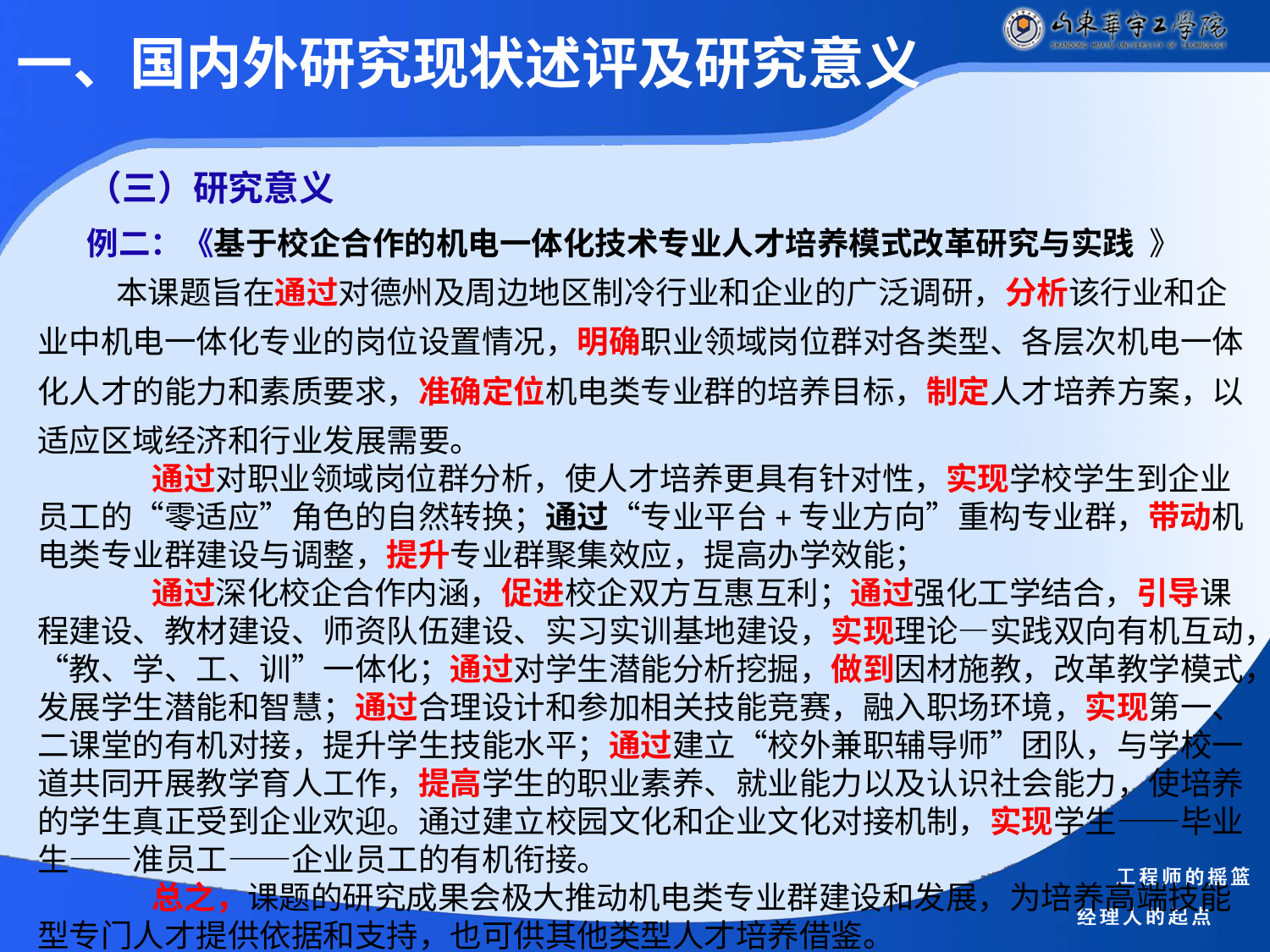

一、国内外研究现状述评及研究意义
（三）研究意义
例二：《基于校企合作的机电一体化技术专业人才培养模式改革研究与实践  》
   本课题旨在通过对德州及周边地区制冷行业和企业的广泛调研，分析该行业和企业中机电一体化专业的岗位设置情况，明确职业领域岗位群对各类型、各层次机电一体化人才的能力和素质要求，准确定位机电类专业群的培养目标，制定人才培养方案，以适应区域经济和行业发展需要。
        通过对职业领域岗位群分析，使人才培养更具有针对性，实现学校学生到企业员工的“零适应”角色的自然转换；通过“专业平台+专业方向”重构专业群，带动机电类专业群建设与调整，提升专业群聚集效应，提高办学效能；
        通过深化校企合作内涵，促进校企双方互惠互利；通过强化工学结合，引导课程建设、教材建设、师资队伍建设、实习实训基地建设，实现理论—实践双向有机互动，“教、学、工、训”一体化；通过对学生潜能分析挖掘，做到因材施教，改革教学模式，发展学生潜能和智慧；通过合理设计和参加相关技能竞赛，融入职场环境，实现第一、二课堂的有机对接，提升学生技能水平；通过建立“校外兼职辅导师”团队，与学校一道共同开展教学育人工作，提高学生的职业素养、就业能力以及认识社会能力，使培养的学生真正受到企业欢迎。通过建立校园文化和企业文化对接机制，实现学生——毕业生——准员工——企业员工的有机衔接。
        总之，课题的研究成果会极大推动机电类专业群建设和发展，为培养高端技能型专门人才提供依据和支持，也可供其他类型人才培养借鉴。